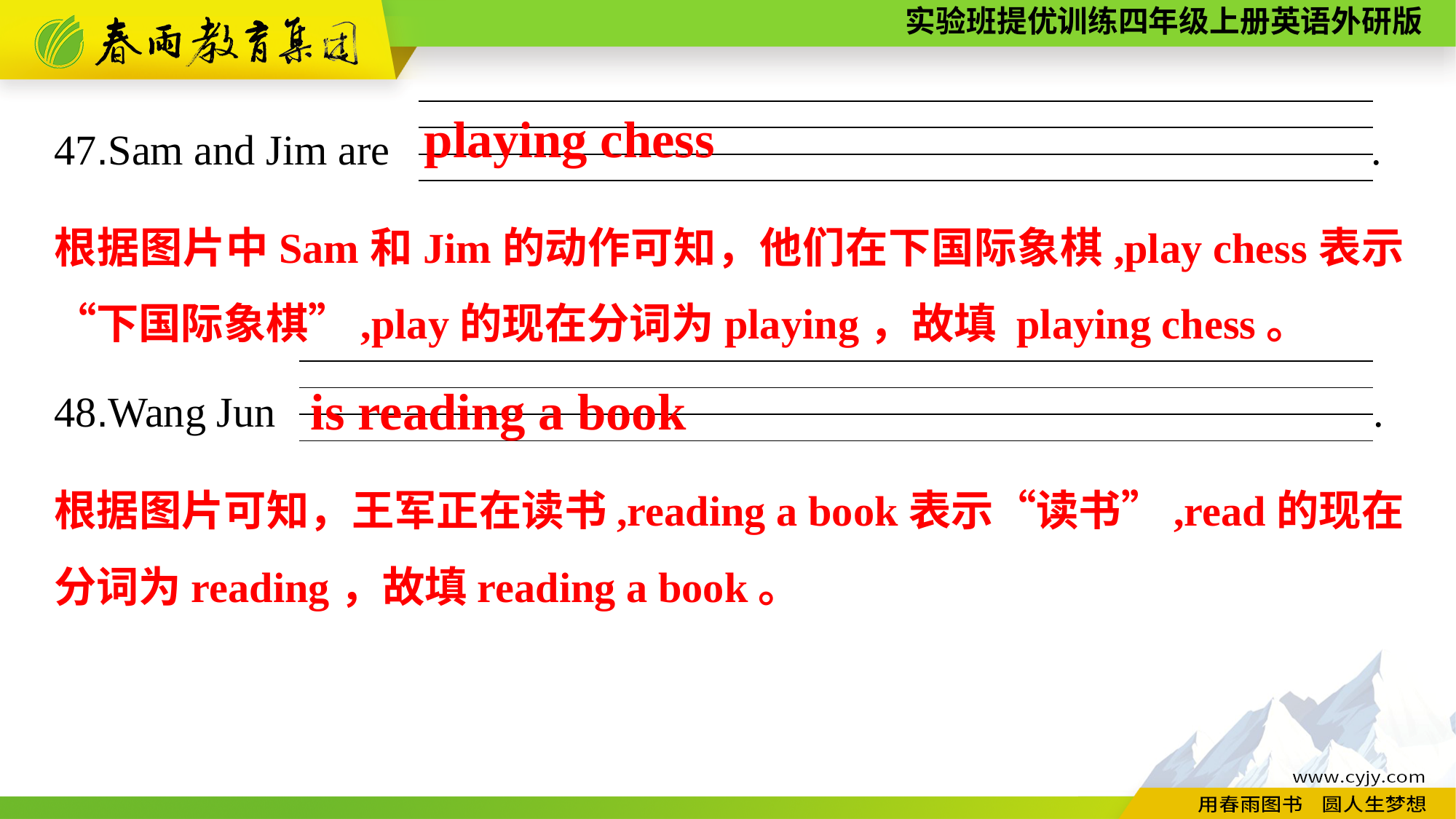

47.Sam and Jim are                                                                                             .

48.Wang Jun                                                                                                        .

playing chess
|  |
| --- |
|  |
|  |
根据图片中Sam和Jim的动作可知，他们在下国际象棋,play chess表示“下国际象棋”,play的现在分词为playing，故填 playing chess。
is reading a book
|  |
| --- |
|  |
|  |
根据图片可知，王军正在读书,reading a book表示“读书”,read的现在分词为reading，故填reading a book。